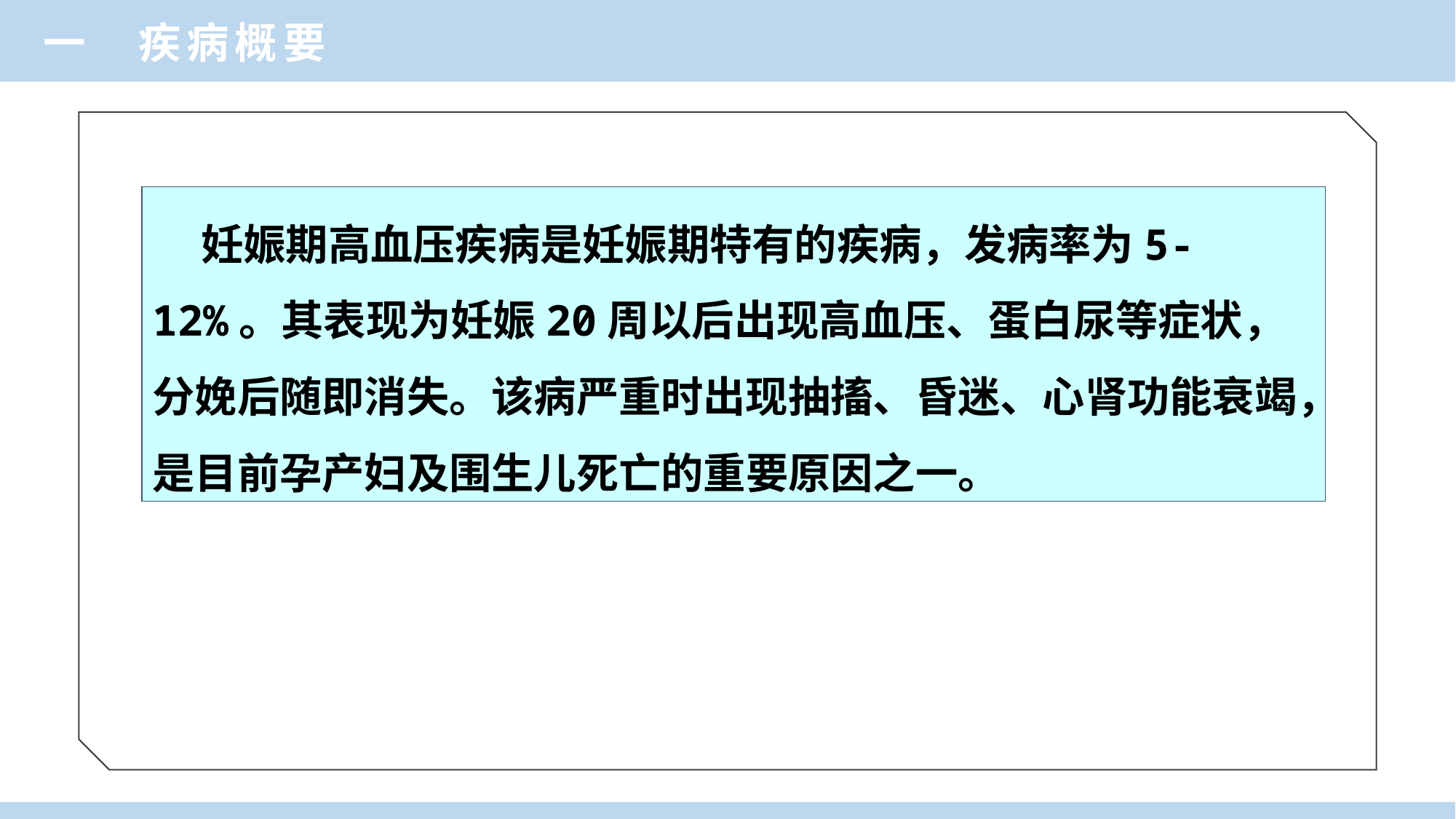

一   疾病概要

    妊娠期高血压疾病是妊娠期特有的疾病，发病率为5-12%。其表现为妊娠20周以后出现高血压、蛋白尿等症状，分娩后随即消失。该病严重时出现抽搐、昏迷、心肾功能衰竭，是目前孕产妇及围生儿死亡的重要原因之一。